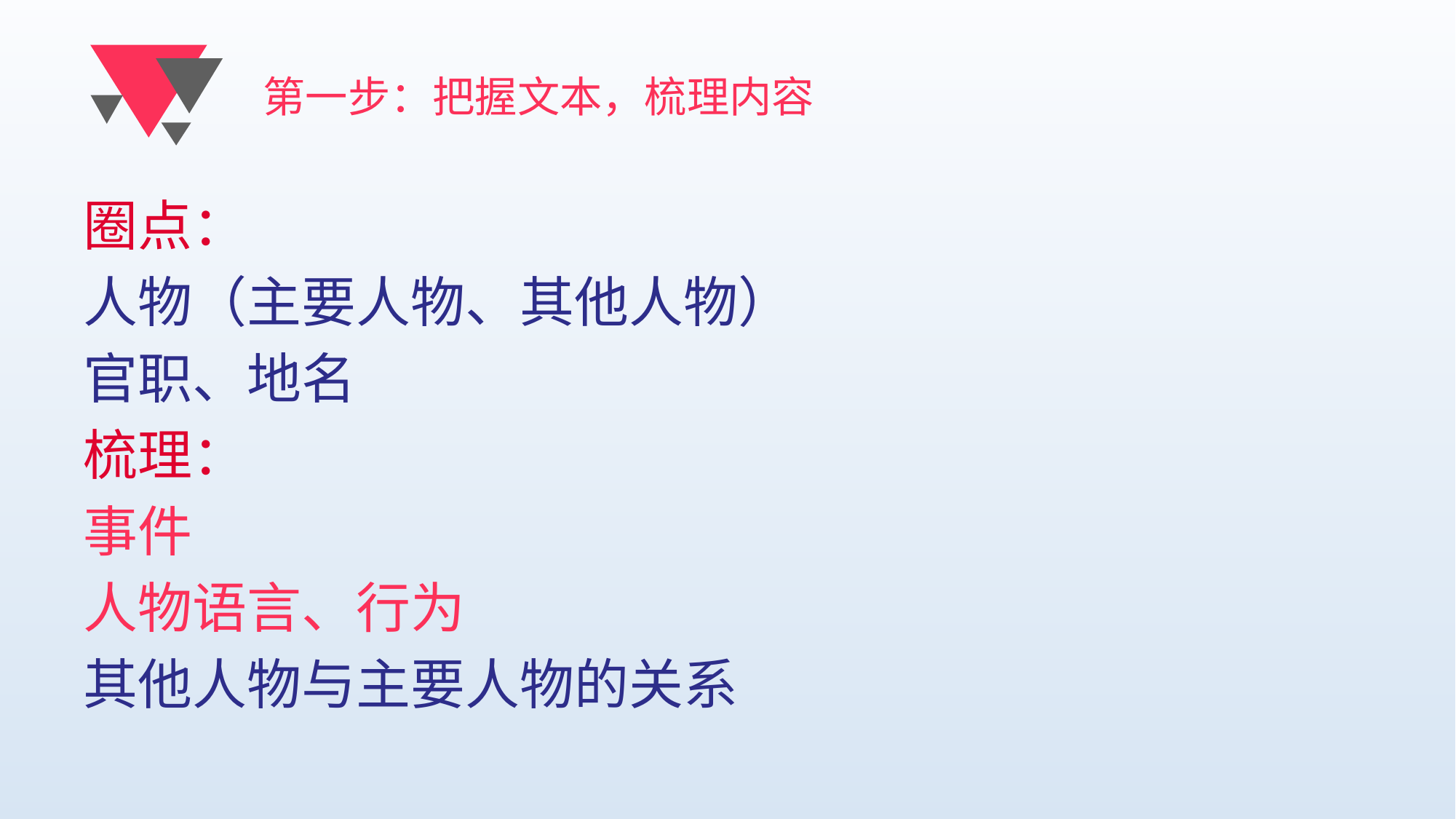

# 第一步：把握文本，梳理内容
圈点：
人物（主要人物、其他人物）
官职、地名
梳理：
事件
人物语言、行为
其他人物与主要人物的关系